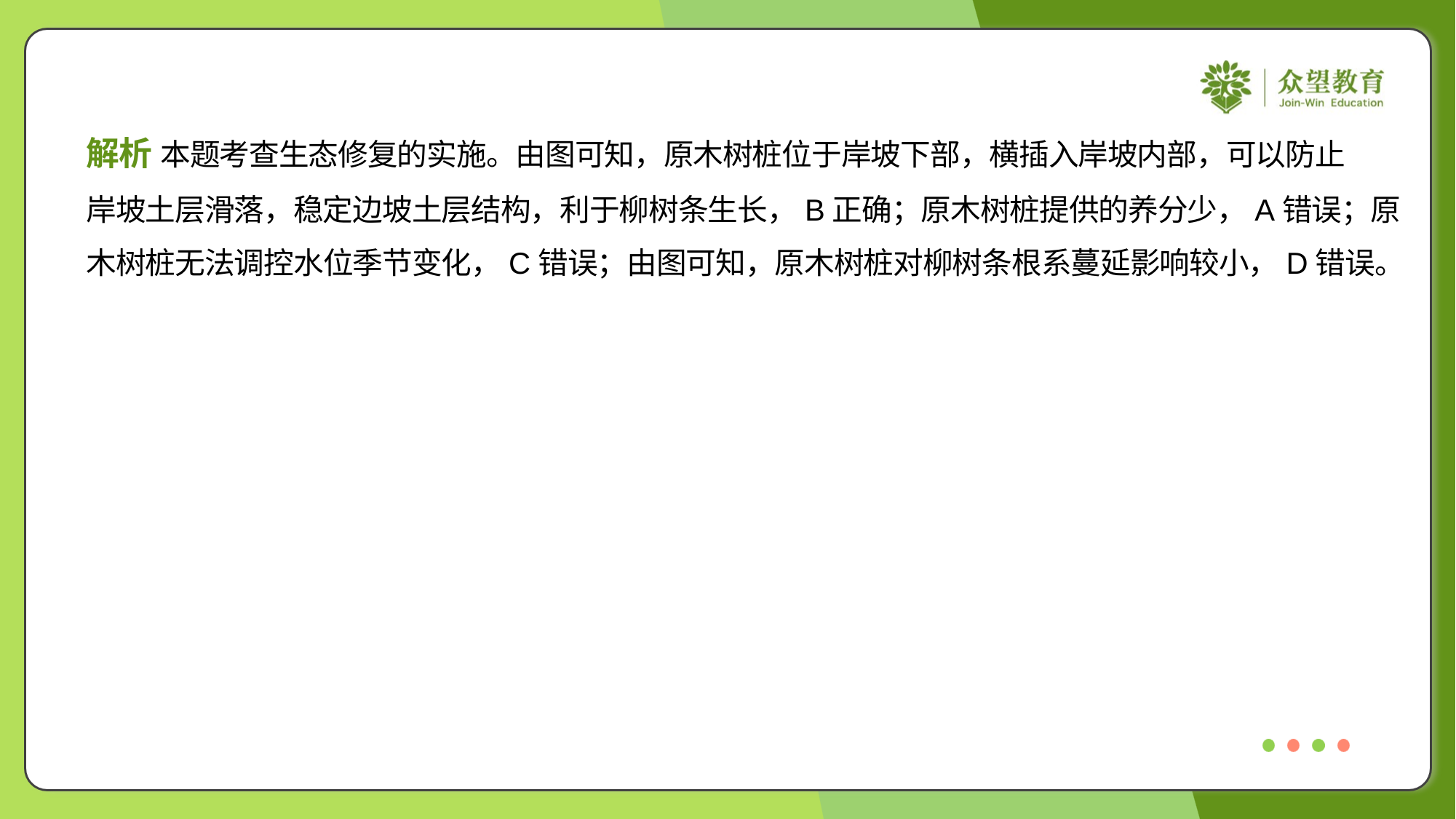

解析 本题考查生态修复的实施。由图可知，原木树桩位于岸坡下部，横插入岸坡内部，可以防止
岸坡土层滑落，稳定边坡土层结构，利于柳树条生长，B正确；原木树桩提供的养分少，A错误；原
木树桩无法调控水位季节变化，C错误；由图可知，原木树桩对柳树条根系蔓延影响较小，D错误。